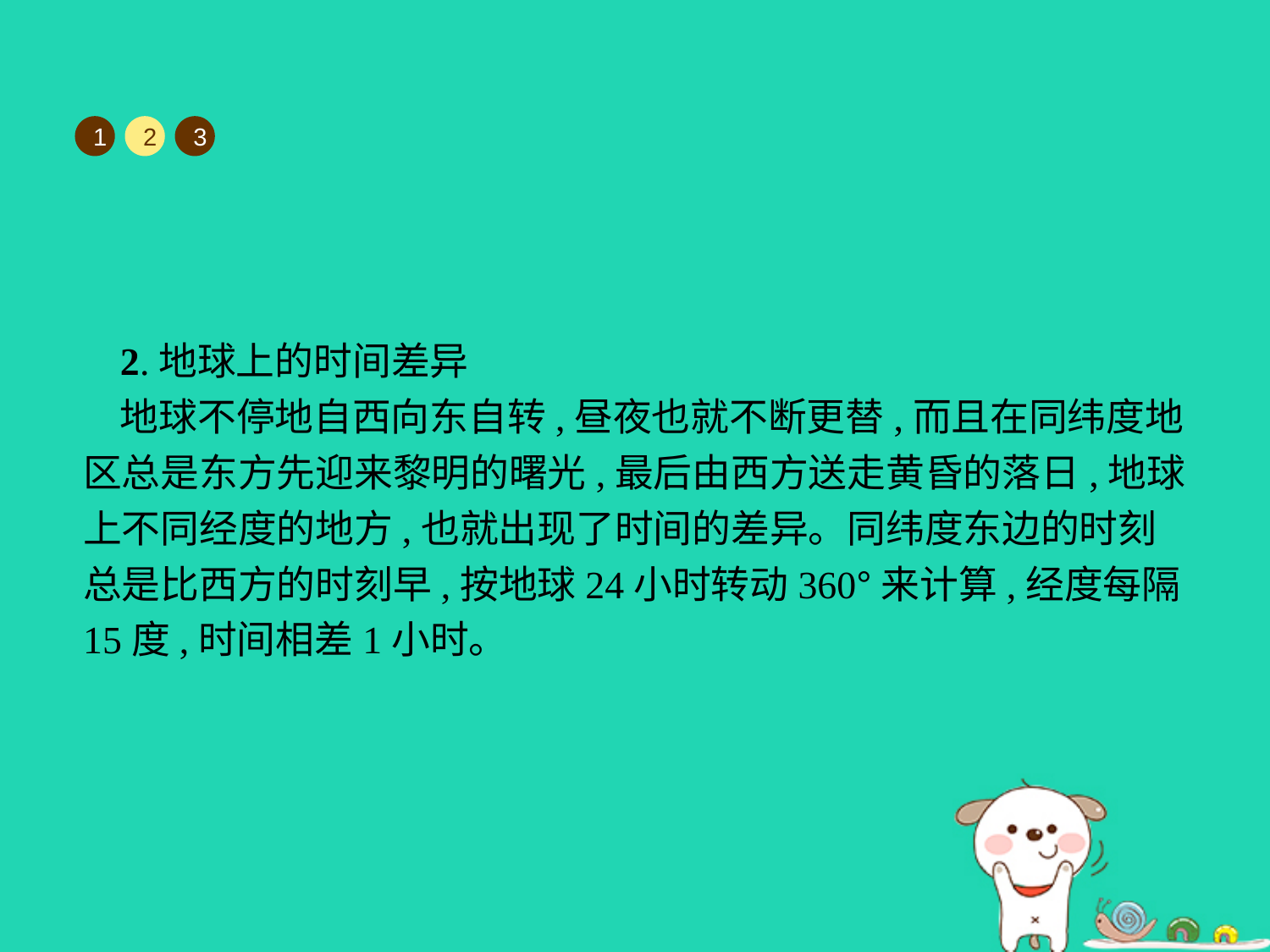

1
2
3
2.地球上的时间差异
地球不停地自西向东自转,昼夜也就不断更替,而且在同纬度地区总是东方先迎来黎明的曙光,最后由西方送走黄昏的落日,地球上不同经度的地方,也就出现了时间的差异。同纬度东边的时刻总是比西方的时刻早,按地球24小时转动360°来计算,经度每隔15度,时间相差1小时。